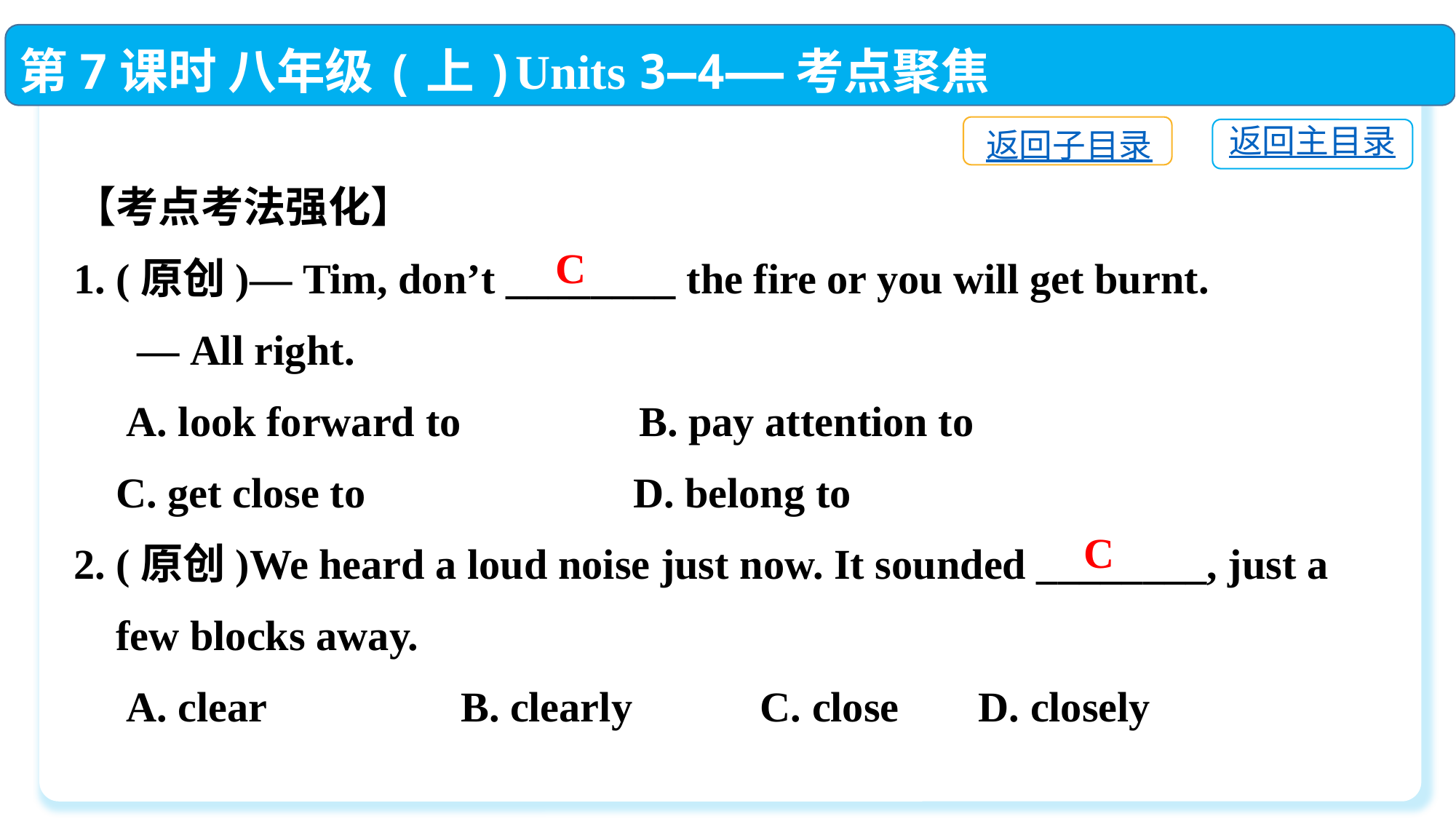

第7课时 八年级(上)Units 3—4——考点聚焦

返回子目录
返回主目录
【考点考法强化】
1. (原创)— Tim, don’t ________ the fire or you will get burnt.
      — All right.
     A. look forward to　　　 	 B. pay attention to
    C. get close to	                      D. belong to
2. (原创)We heard a loud noise just now. It sounded ________, just a
    few blocks away.
     A. clear	                B. clearly	   C. close	   D. closely

C
C